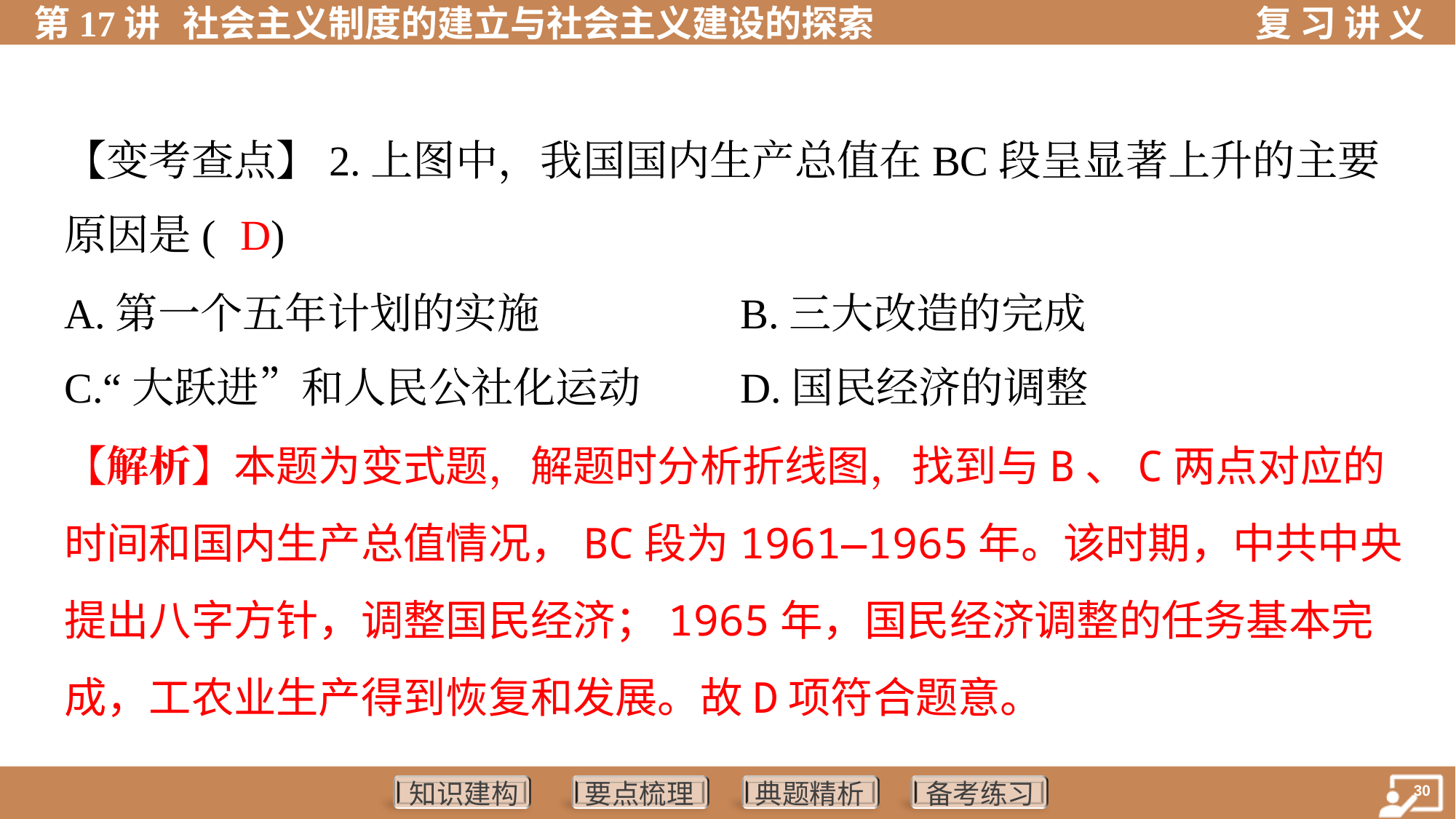

【变考查点】2.上图中，我国国内生产总值在BC段呈显著上升的主要
原因是(     )
D
A.第一个五年计划的实施	B.三大改造的完成
C.“大跃进”和人民公社化运动	D.国民经济的调整
【解析】本题为变式题，解题时分析折线图，找到与B、C两点对应的
时间和国内生产总值情况，BC段为1961—1965年。该时期，中共中央
提出八字方针，调整国民经济；1965年，国民经济调整的任务基本完
成，工农业生产得到恢复和发展。故D项符合题意。